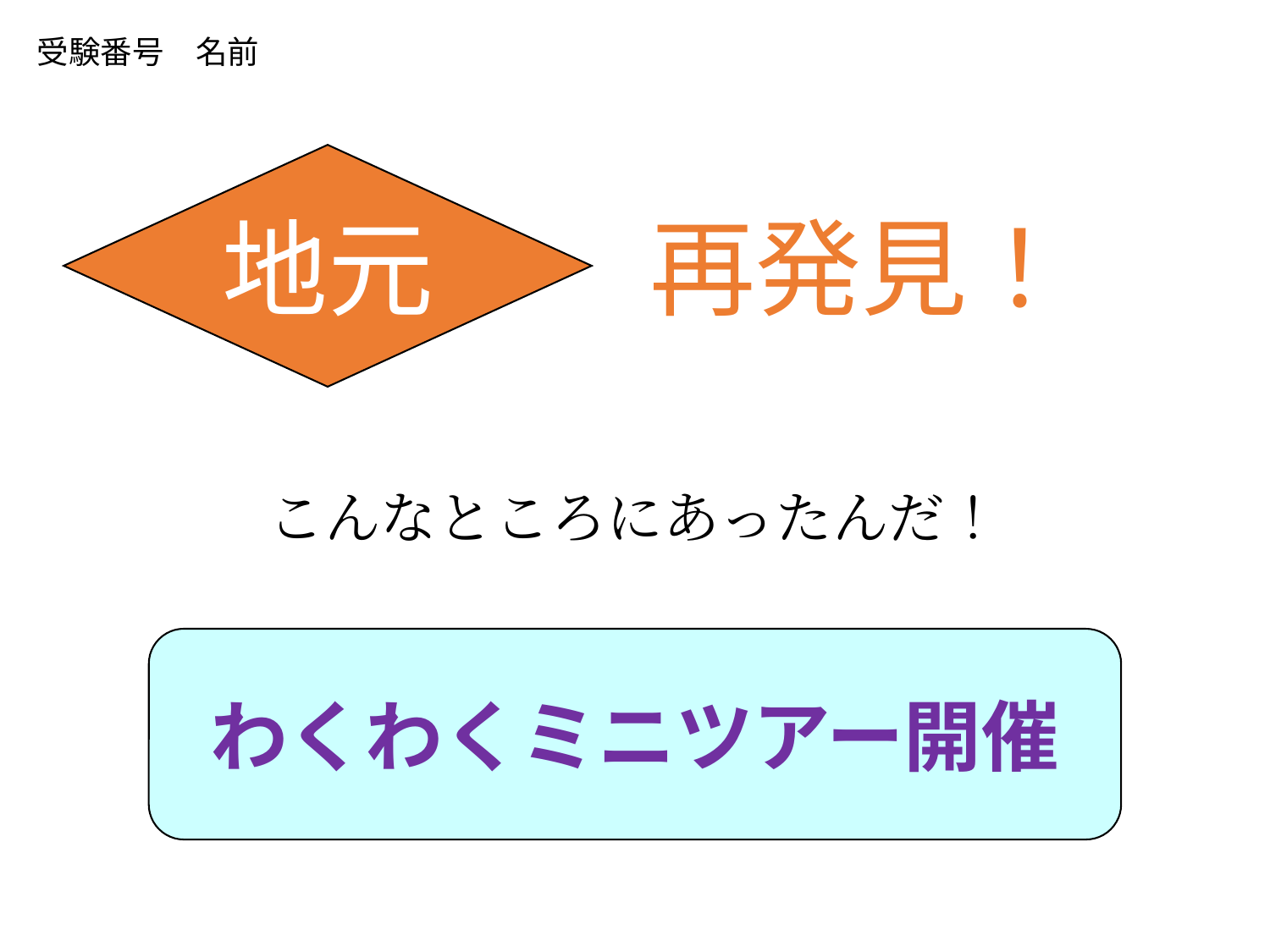

受験番号　名前
地元
再発見！
こんなところにあったんだ！
わくわくミニツアー開催